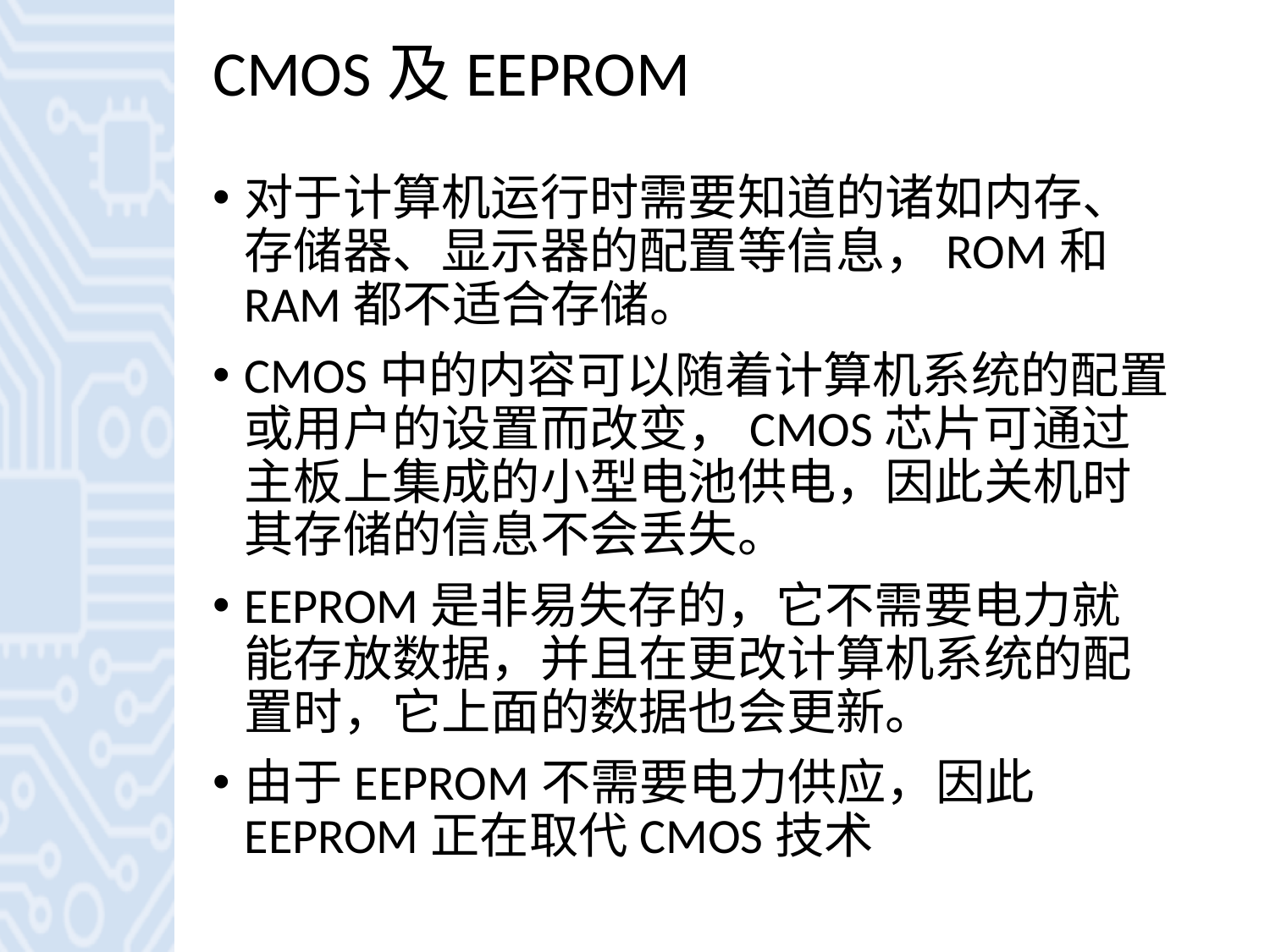

# CMOS及EEPROM
对于计算机运行时需要知道的诸如内存、存储器、显示器的配置等信息，ROM和RAM都不适合存储。
CMOS中的内容可以随着计算机系统的配置或用户的设置而改变，CMOS芯片可通过主板上集成的小型电池供电，因此关机时其存储的信息不会丢失。
EEPROM是非易失存的，它不需要电力就能存放数据，并且在更改计算机系统的配置时，它上面的数据也会更新。
由于EEPROM不需要电力供应，因此EEPROM正在取代CMOS技术